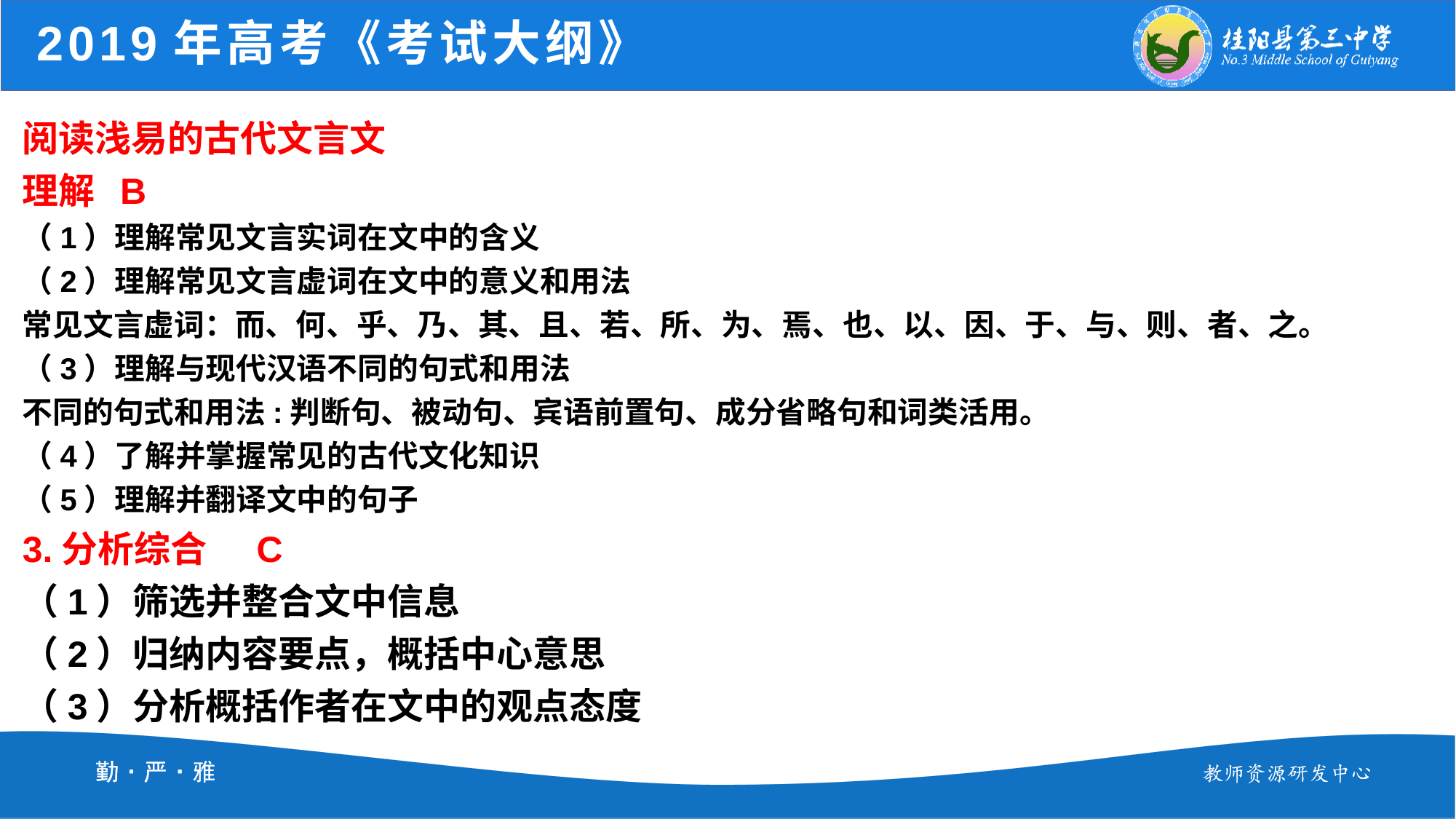

# 2019年高考《考试大纲》
阅读浅易的古代文言文
理解  B
（1）理解常见文言实词在文中的含义
（2）理解常见文言虚词在文中的意义和用法
常见文言虚词：而、何、乎、乃、其、且、若、所、为、焉、也、以、因、于、与、则、者、之。
（3）理解与现代汉语不同的句式和用法
不同的句式和用法:判断句、被动句、宾语前置句、成分省略句和词类活用。
（4）了解并掌握常见的古代文化知识
（5）理解并翻译文中的句子
3.分析综合     C
（1）筛选并整合文中信息
（2）归纳内容要点，概括中心意思
（3）分析概括作者在文中的观点态度